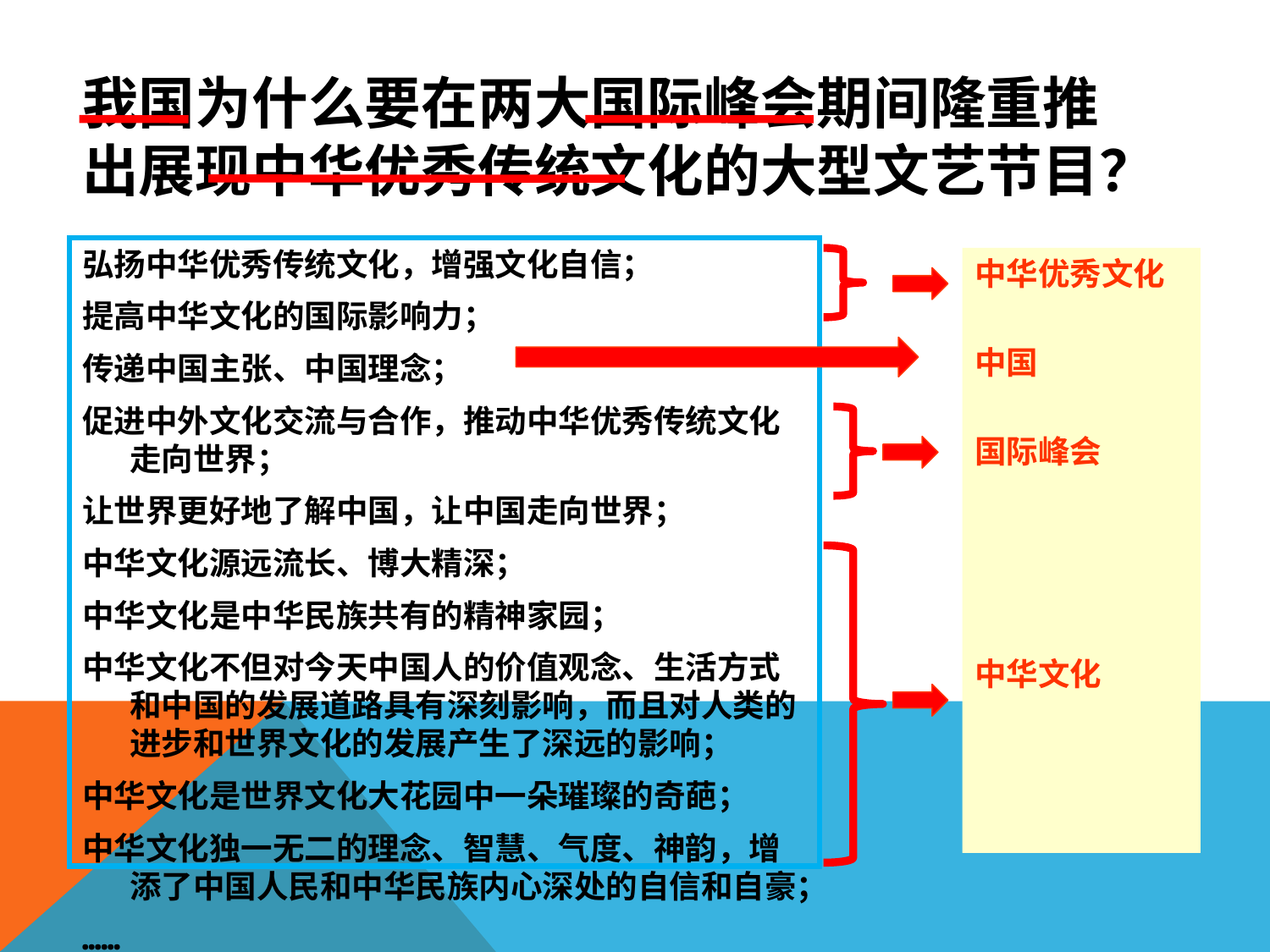

# 我国为什么要在两大国际峰会期间隆重推出展现中华优秀传统文化的大型文艺节目？
弘扬中华优秀传统文化，增强文化自信；
提高中华文化的国际影响力；
传递中国主张、中国理念；
促进中外文化交流与合作，推动中华优秀传统文化走向世界；
让世界更好地了解中国，让中国走向世界；
中华文化源远流长、博大精深；
中华文化是中华民族共有的精神家园；
中华文化不但对今天中国人的价值观念、生活方式和中国的发展道路具有深刻影响，而且对人类的进步和世界文化的发展产生了深远的影响；
中华文化是世界文化大花园中一朵璀璨的奇葩；
中华文化独一无二的理念、智慧、气度、神韵，增添了中国人民和中华民族内心深处的自信和自豪；
……

中华优秀文化

中国

国际峰会

中华文化